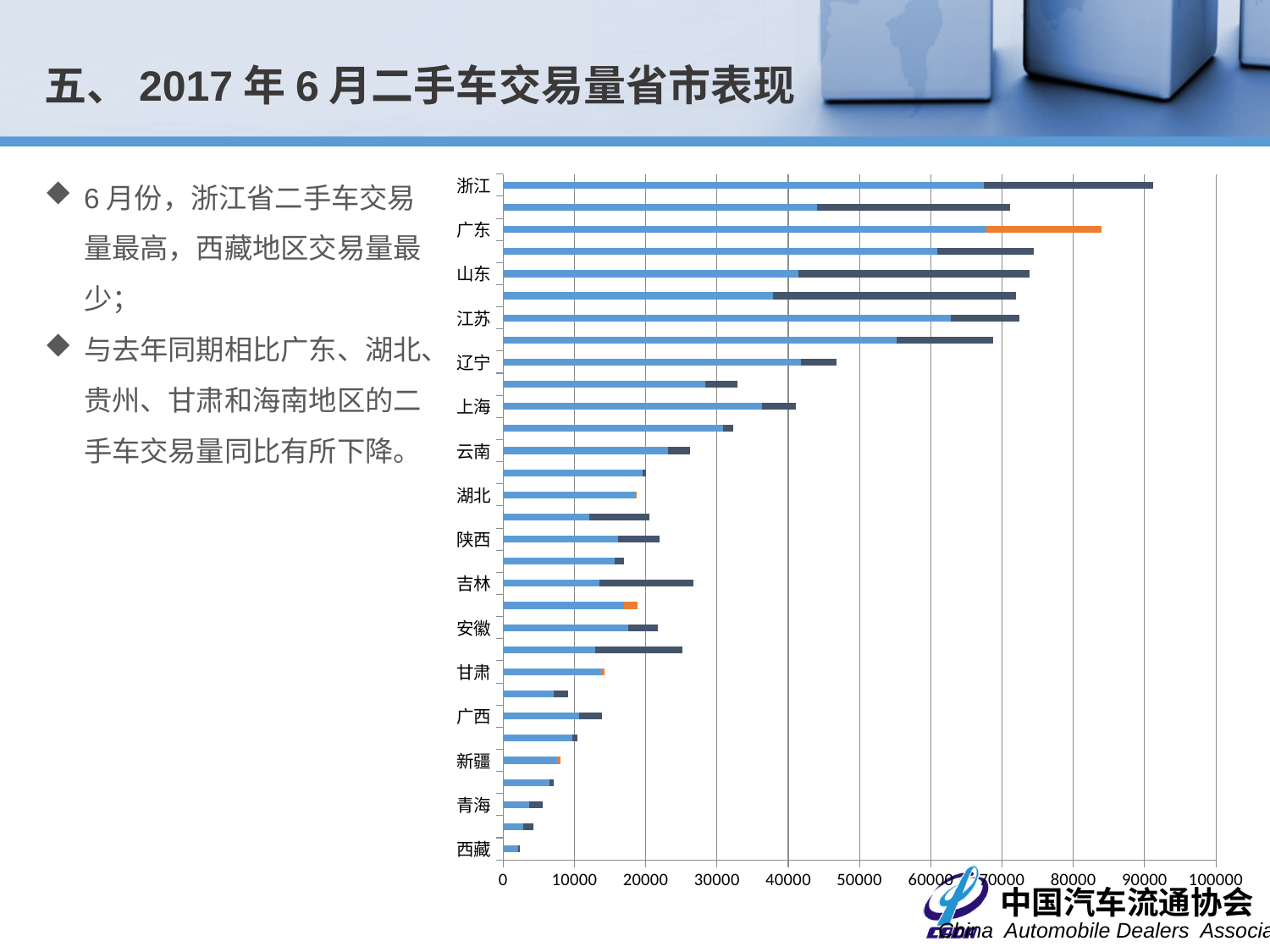

五、2017年6月二手车交易量省市表现
6月份，浙江省二手车交易量最高，西藏地区交易量最少；
与去年同期相比广东、湖北、贵州、甘肃和海南地区的二手车交易量同比有所下降。

### Chart

| Category | min | 差值绝对值 |
|---|---|---|
| 西藏 | 2079.0 | 275.0 |
| 宁夏 | 2768.0 | 1430.0 |
| 青海 | 3670.0 | 1864.0 |
| 海南 | 6449.0 | 674.0 |
| 新疆 | 7567.0 | 420.0 |
| 福建 | 9710.0 | 682.0 |
| 广西 | 10634.0 | 3274.0 |
| 湖南 | 7052.0 | 1998.0 |
| 甘肃 | 13695.0 | 516.0 |
| 内蒙古 | 12892.0 | 12305.0 |
| 安徽 | 17547.0 | 4120.0 |
| 贵州 | 16913.0 | 1881.0 |
| 吉林 | 13445.0 | 13201.0 |
| 山西 | 15598.0 | 1297.0 |
| 陕西 | 16098.0 | 5839.0 |
| 重庆 | 12111.0 | 8426.0 |
| 湖北 | 18641.0 | 58.0 |
| 黑龙江 | 19586.0 | 428.0 |
| 云南 | 23068.0 | 3090.0 |
| 天津 | 30893.0 | 1416.0 |
| 上海 | 36366.0 | 4733.0 |
| 江西 | 28372.0 | 4439.0 |
| 辽宁 | 41784.0 | 4964.0 |
| 北京 | 55150.0 | 13550.0 |
| 江苏 | 62812.0 | 9679.0 |
| 河南 | 37821.0 | 34178.0 |
| 山东 | 41373.0 | 32433.0 |
| 四川 | 60907.0 | 13534.0 |
| 广东 | 67850.0 | 16095.0 |
| 河北 | 44076.0 | 27083.0 |
| 浙江 | 67457.0 | 23762.0 |